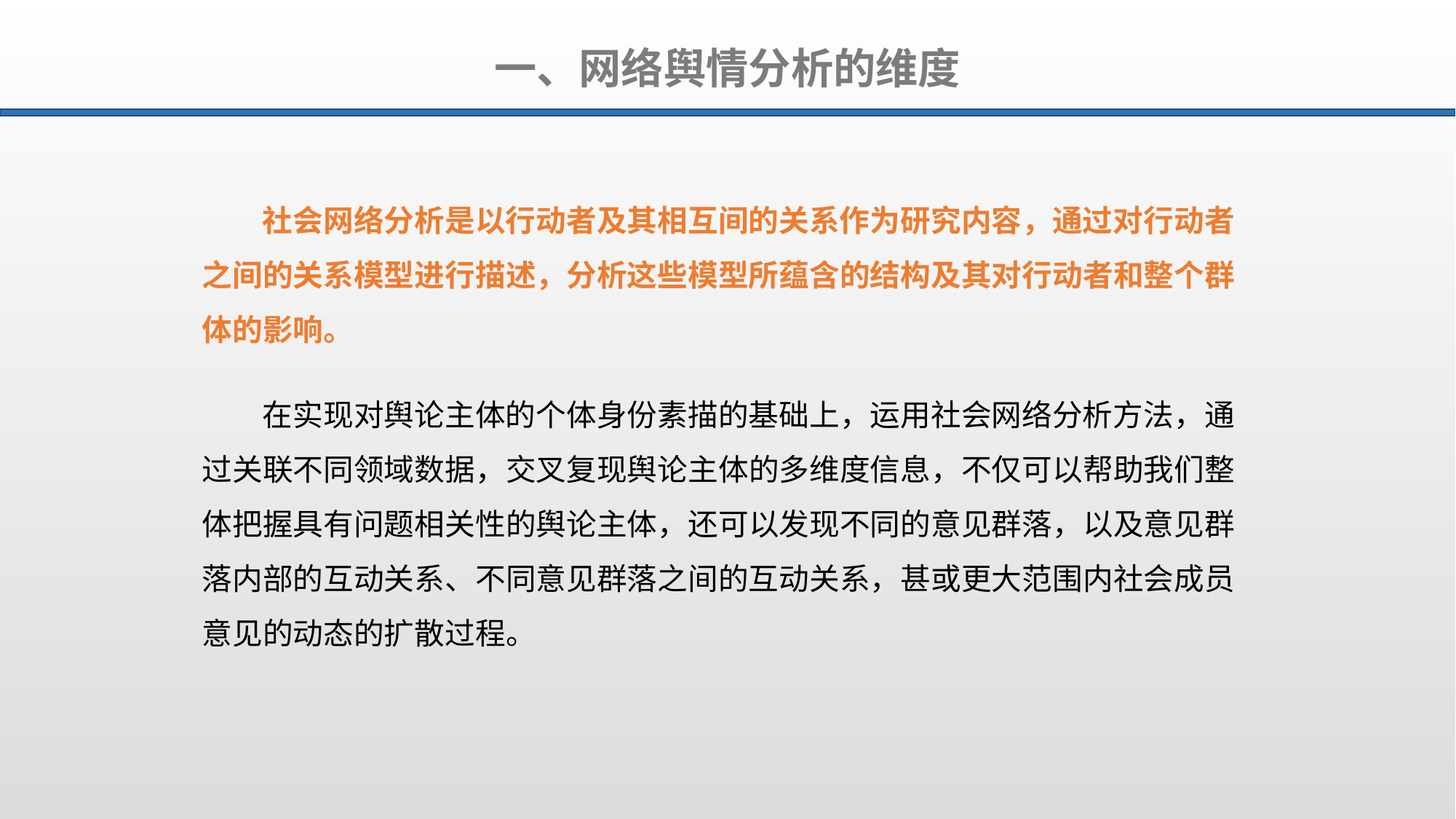

一、网络舆情分析的维度

社会网络分析是以行动者及其相互间的关系作为研究内容，通过对行动者之间的关系模型进行描述，分析这些模型所蕴含的结构及其对行动者和整个群体的影响。
在实现对舆论主体的个体身份素描的基础上，运用社会网络分析方法，通过关联不同领域数据，交叉复现舆论主体的多维度信息，不仅可以帮助我们整体把握具有问题相关性的舆论主体，还可以发现不同的意见群落，以及意见群落内部的互动关系、不同意见群落之间的互动关系，甚或更大范围内社会成员意见的动态的扩散过程。